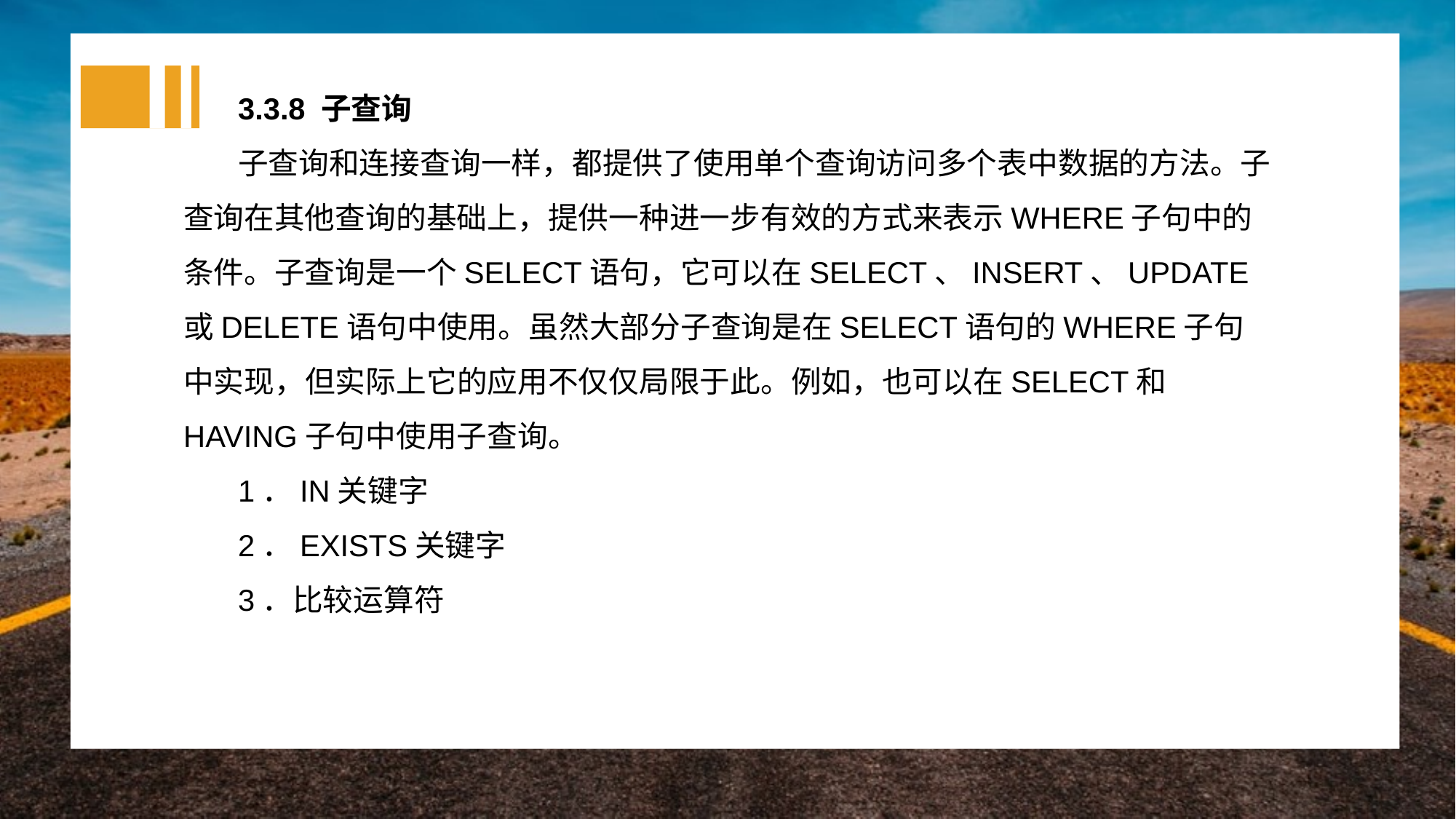

3.3.8 子查询
子查询和连接查询一样，都提供了使用单个查询访问多个表中数据的方法。子查询在其他查询的基础上，提供一种进一步有效的方式来表示WHERE子句中的条件。子查询是一个SELECT语句，它可以在SELECT、INSERT、UPDATE或DELETE语句中使用。虽然大部分子查询是在SELECT语句的WHERE子句中实现，但实际上它的应用不仅仅局限于此。例如，也可以在SELECT和HAVING子句中使用子查询。
1．IN关键字
2．EXISTS关键字
3．比较运算符